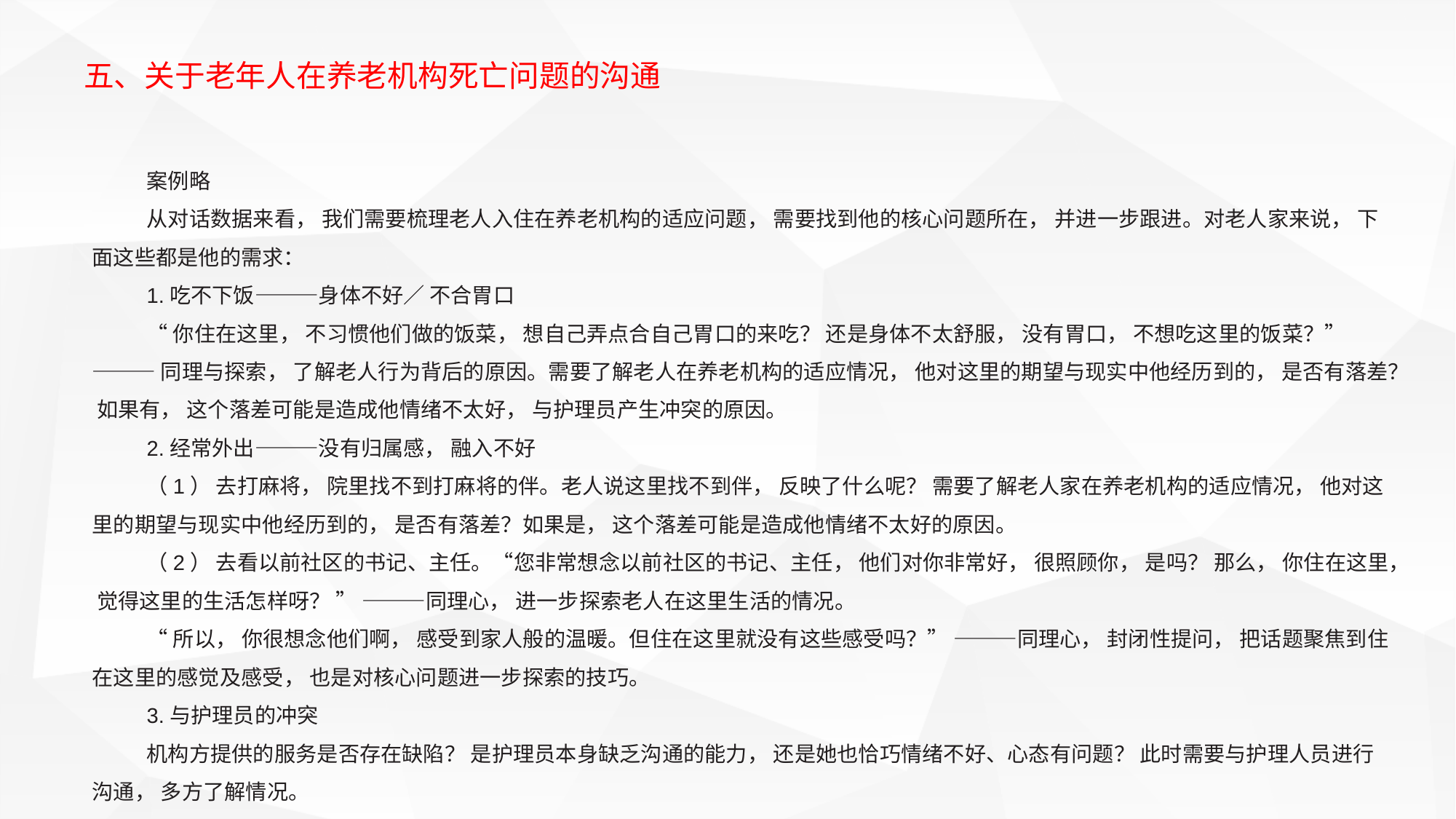

五、关于老年人在养老机构死亡问题的沟通
案例略
从对话数据来看， 我们需要梳理老人入住在养老机构的适应问题， 需要找到他的核心问题所在， 并进一步跟进。对老人家来说， 下面这些都是他的需求：
1.吃不下饭———身体不好／ 不合胃口
“你住在这里， 不习惯他们做的饭菜， 想自己弄点合自己胃口的来吃？ 还是身体不太舒服， 没有胃口， 不想吃这里的饭菜？” ——— 同理与探索， 了解老人行为背后的原因。需要了解老人在养老机构的适应情况， 他对这里的期望与现实中他经历到的， 是否有落差？ 如果有， 这个落差可能是造成他情绪不太好， 与护理员产生冲突的原因。
2.经常外出———没有归属感， 融入不好
（1） 去打麻将， 院里找不到打麻将的伴。老人说这里找不到伴， 反映了什么呢？ 需要了解老人家在养老机构的适应情况， 他对这里的期望与现实中他经历到的， 是否有落差？如果是， 这个落差可能是造成他情绪不太好的原因。
（2） 去看以前社区的书记、主任。“您非常想念以前社区的书记、主任， 他们对你非常好， 很照顾你， 是吗？ 那么， 你住在这里， 觉得这里的生活怎样呀？ ” ———同理心， 进一步探索老人在这里生活的情况。
“所以， 你很想念他们啊， 感受到家人般的温暖。但住在这里就没有这些感受吗？” ———同理心， 封闭性提问， 把话题聚焦到住在这里的感觉及感受， 也是对核心问题进一步探索的技巧。
3.与护理员的冲突
机构方提供的服务是否存在缺陷？ 是护理员本身缺乏沟通的能力， 还是她也恰巧情绪不好、心态有问题？ 此时需要与护理人员进行沟通， 多方了解情况。